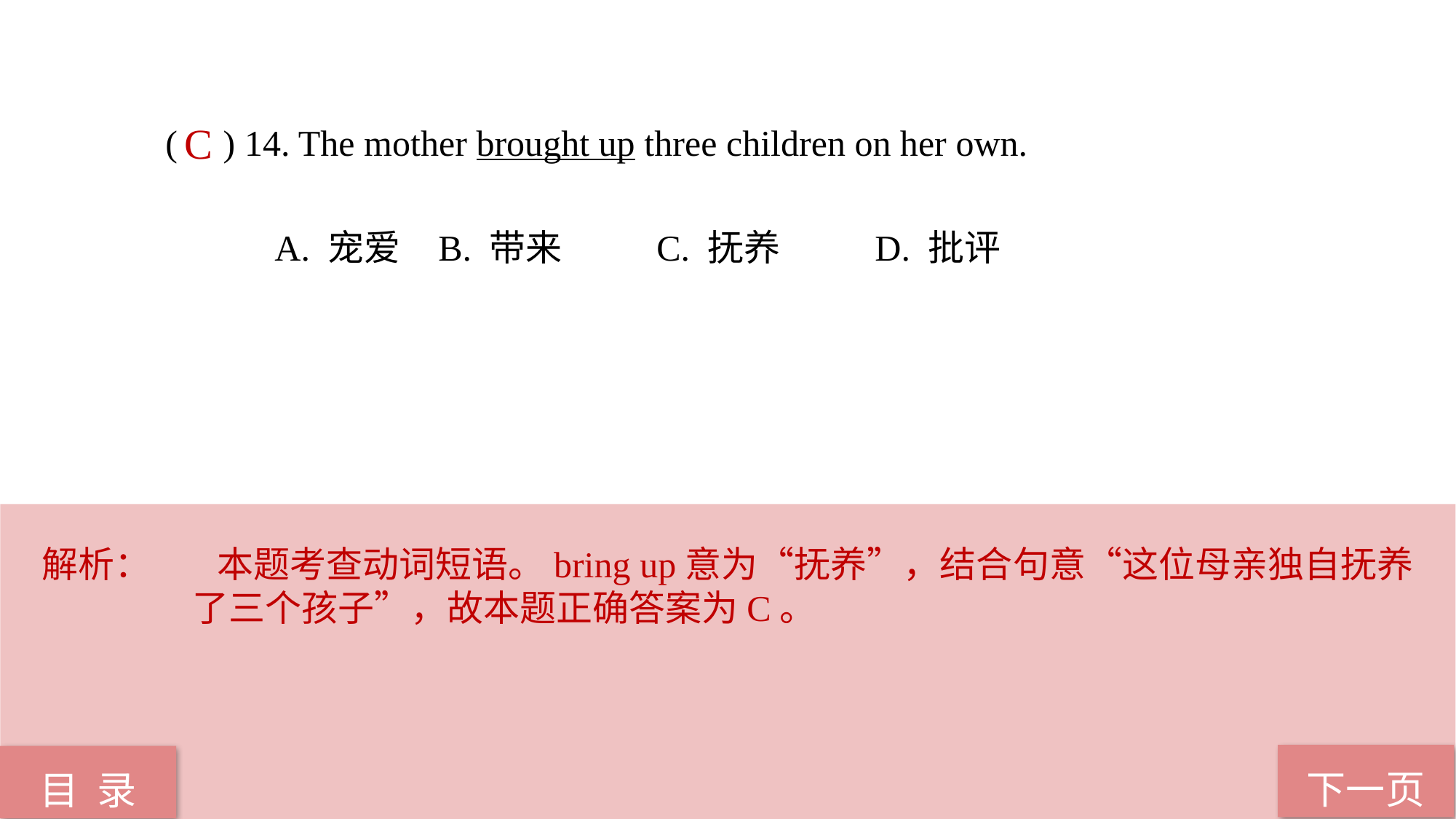

(     ) 14. The mother brought up three children on her own.

A. 宠爱 	B. 带来 	C. 抚养 	D. 批评
C
解析：	   本题考查动词短语。bring up意为“抚养”，结合句意“这位母亲独自抚养了三个孩子”，故本题正确答案为C。